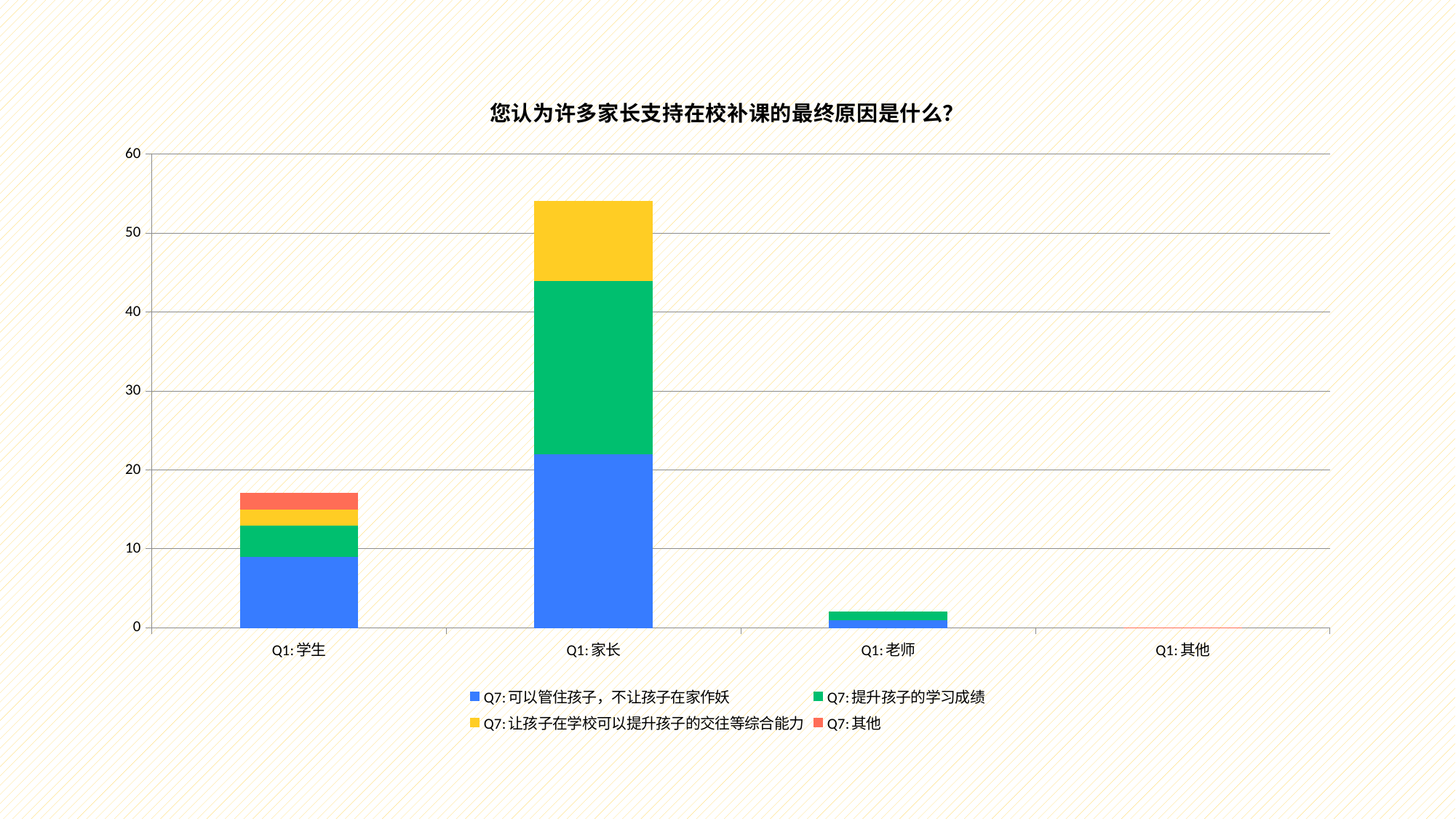

### Chart: 您认为许多家长支持在校补课的最终原因是什么？

| Category | Q7:可以管住孩子，不让孩子在家作妖 | Q7:提升孩子的学习成绩 | Q7:让孩子在学校可以提升孩子的交往等综合能力 | Q7:其他 |
|---|---|---|---|---|
| Q1:学生 | 9.0 | 4.0 | 2.0 | 2.0 |
| Q1:家长 | 22.0 | 22.0 | 10.0 | 0.0 |
| Q1:老师 | 1.0 | 1.0 | 0.0 | 0.0 |
| Q1:其他 | 0.0 | 0.0 | 0.0 | 0.0 |